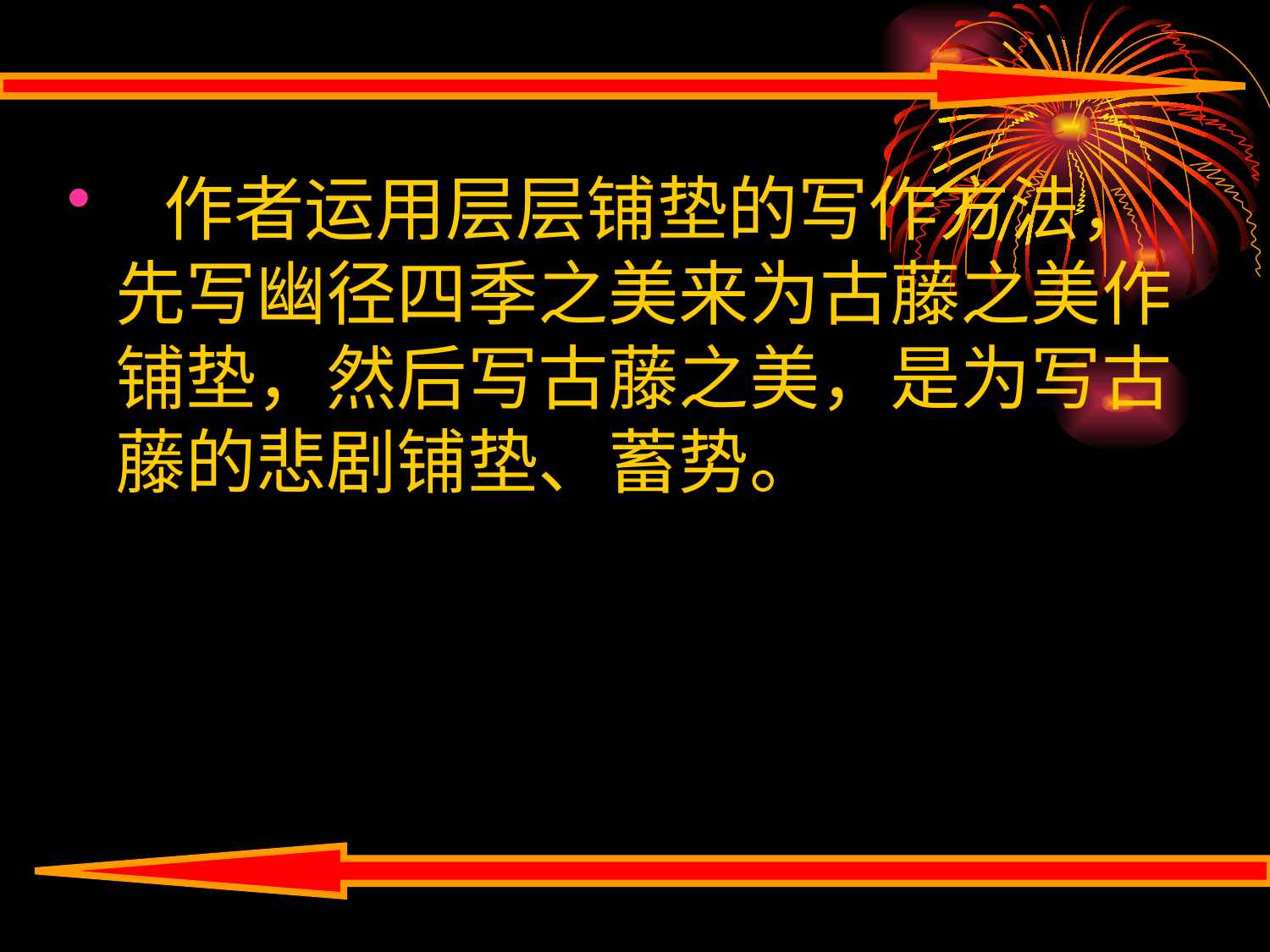

作者运用层层铺垫的写作方法，先写幽径四季之美来为古藤之美作铺垫，然后写古藤之美，是为写古藤的悲剧铺垫、蓄势。